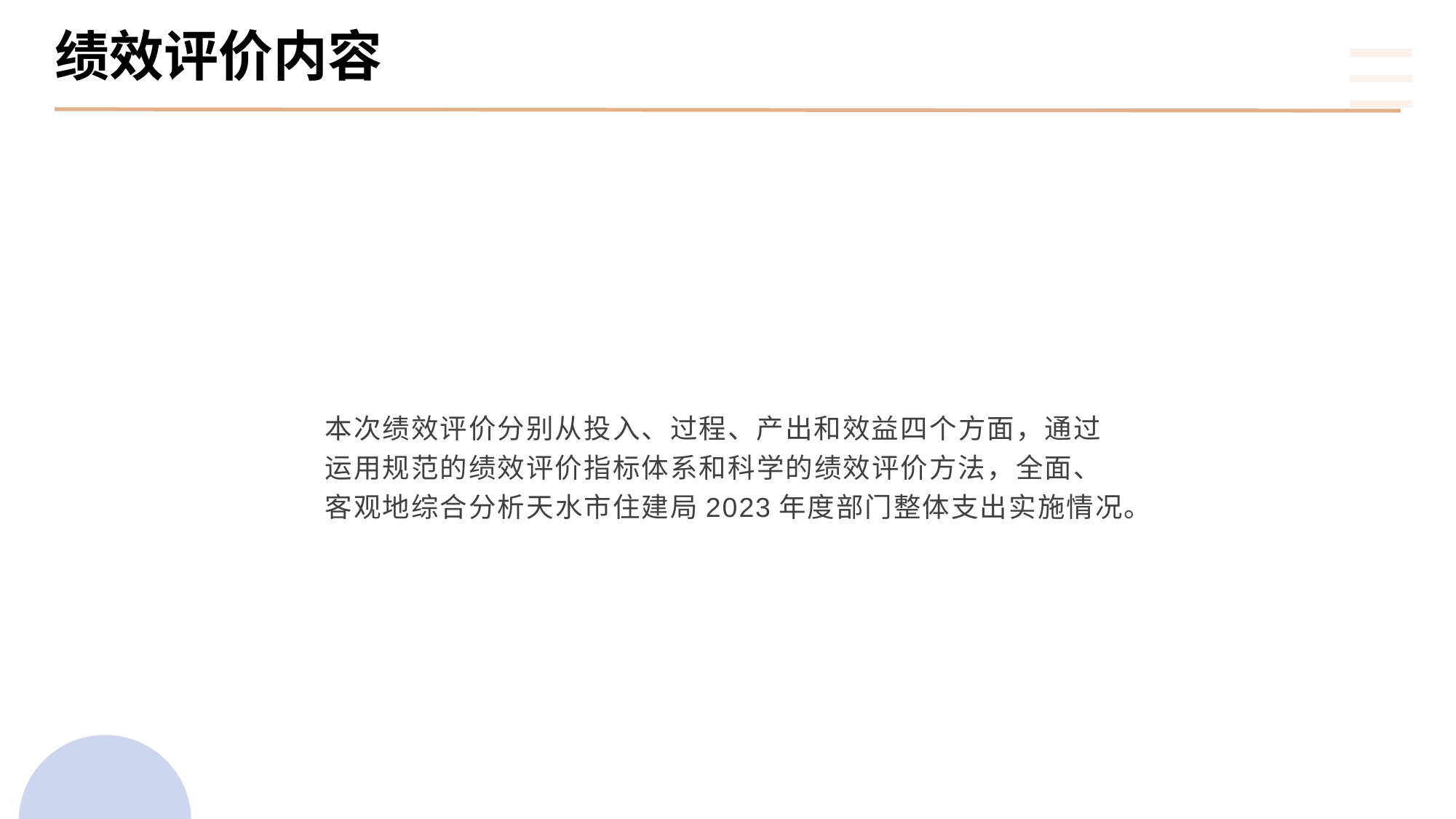

绩效评价内容
本次绩效评价分别从投入、过程、产出和效益四个方面，通过运用规范的绩效评价指标体系和科学的绩效评价方法，全面、客观地综合分析天水市住建局2023年度部门整体支出实施情况。